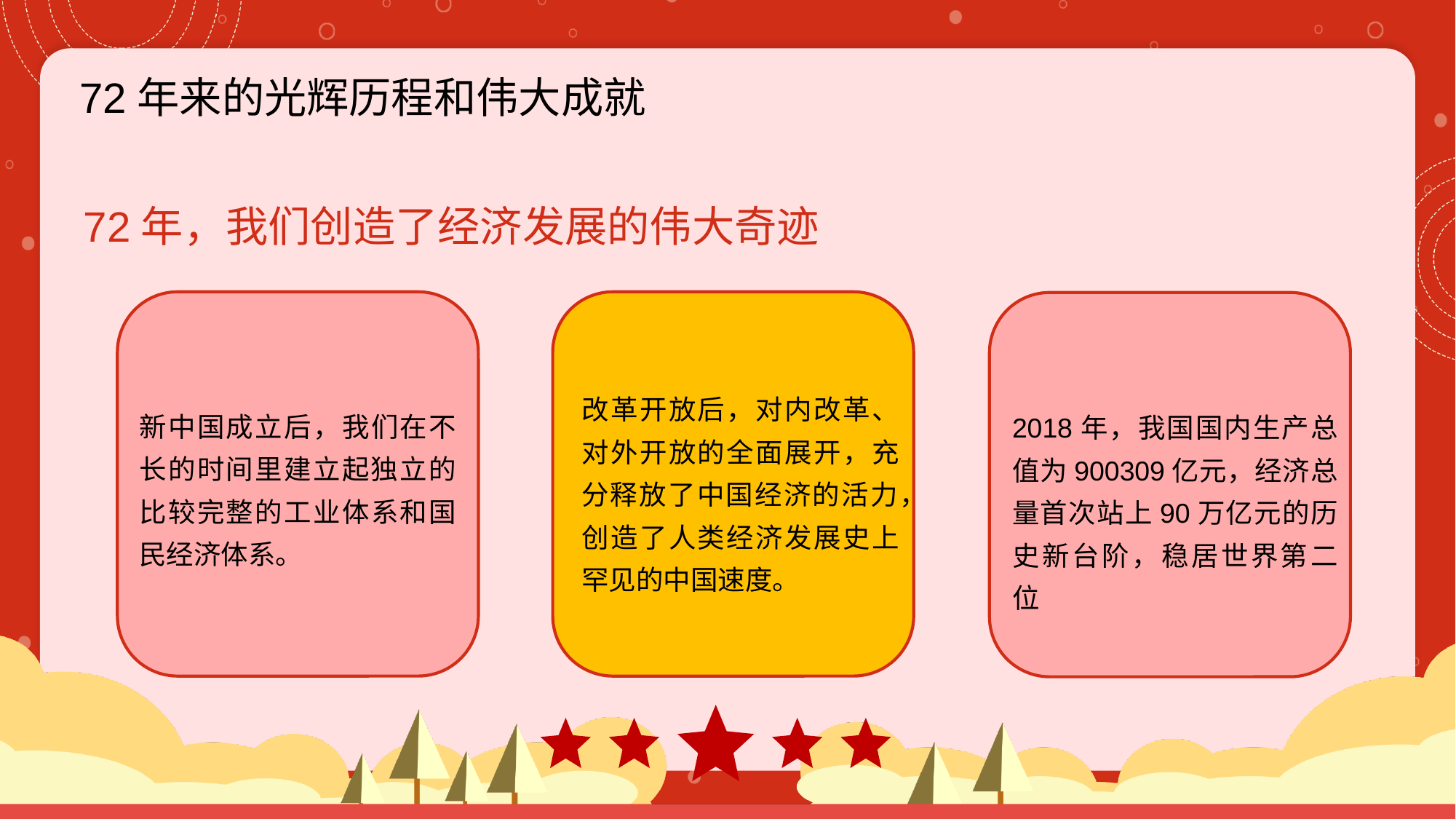

72年来的光辉历程和伟大成就
72年，我们创造了经济发展的伟大奇迹

新中国成立后，我们在不长的时间里建立起独立的比较完整的工业体系和国民经济体系。

改革开放后，对内改革、对外开放的全面展开，充分释放了中国经济的活力，创造了人类经济发展史上罕见的中国速度。

2018年，我国国内生产总值为900309亿元，经济总量首次站上90万亿元的历史新台阶，稳居世界第二位